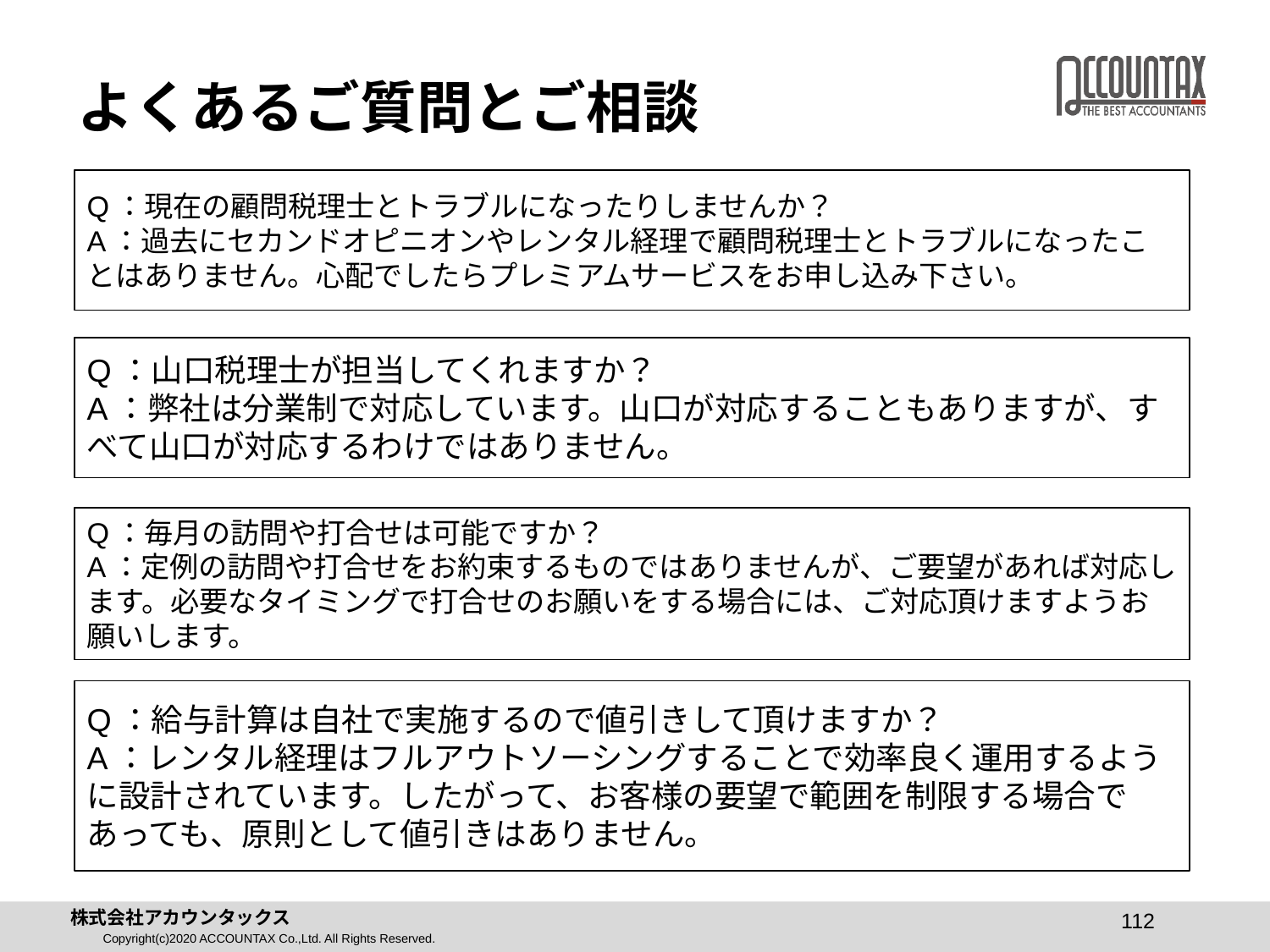

# よくあるご質問とご相談
Q：現在の顧問税理士とトラブルになったりしませんか？
A：過去にセカンドオピニオンやレンタル経理で顧問税理士とトラブルになったことはありません。心配でしたらプレミアムサービスをお申し込み下さい。
Q：山口税理士が担当してくれますか？
A：弊社は分業制で対応しています。山口が対応することもありますが、すべて山口が対応するわけではありません。
Q：毎月の訪問や打合せは可能ですか？
A：定例の訪問や打合せをお約束するものではありませんが、ご要望があれば対応します。必要なタイミングで打合せのお願いをする場合には、ご対応頂けますようお願いします。
Q：給与計算は自社で実施するので値引きして頂けますか？
A：レンタル経理はフルアウトソーシングすることで効率良く運用するように設計されています。したがって、お客様の要望で範囲を制限する場合であっても、原則として値引きはありません。
112